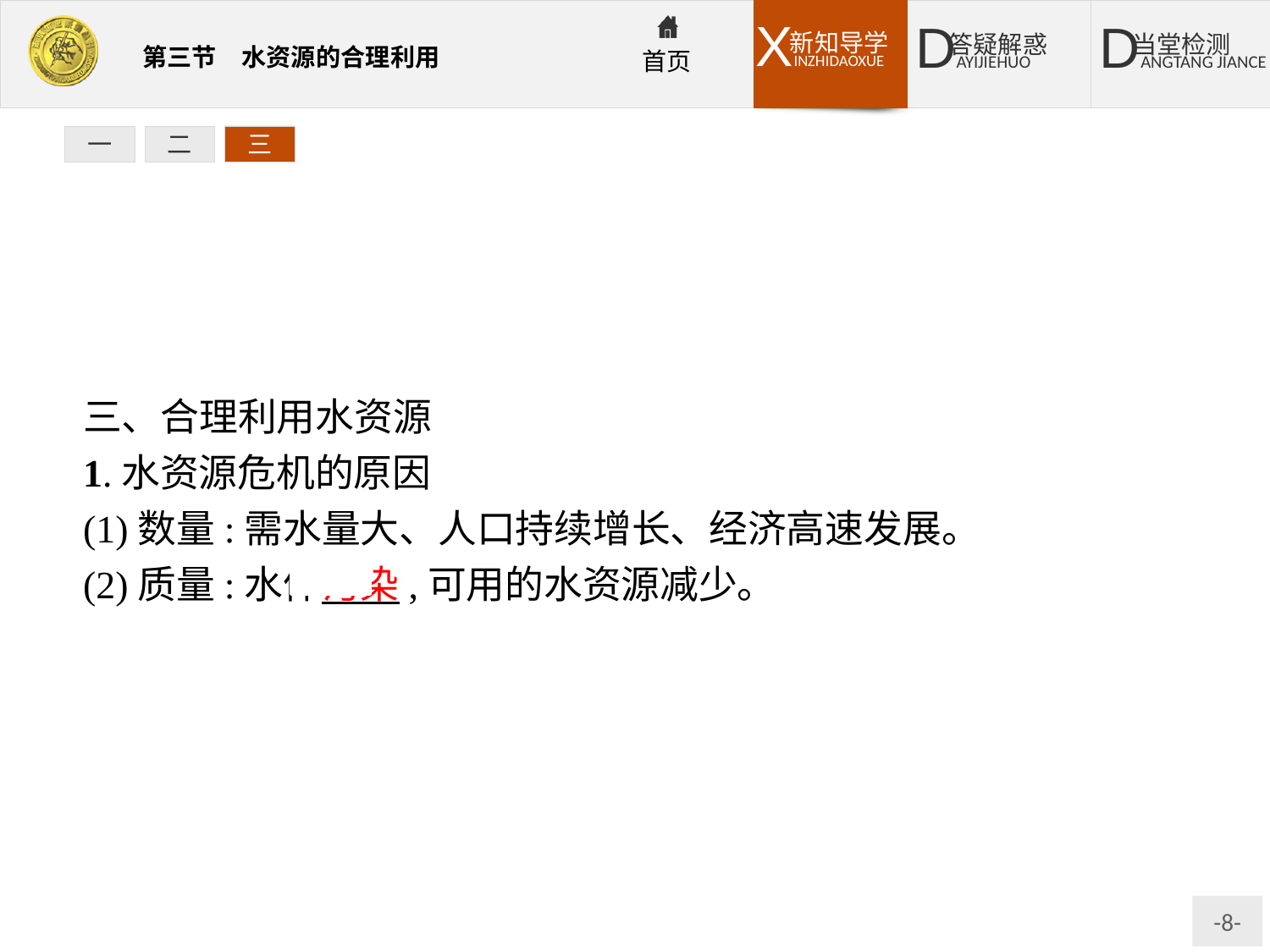

一
二
三
三、合理利用水资源
1.水资源危机的原因
(1)数量:需水量大、人口持续增长、经济高速发展。
(2)质量:水体污染,可用的水资源减少。